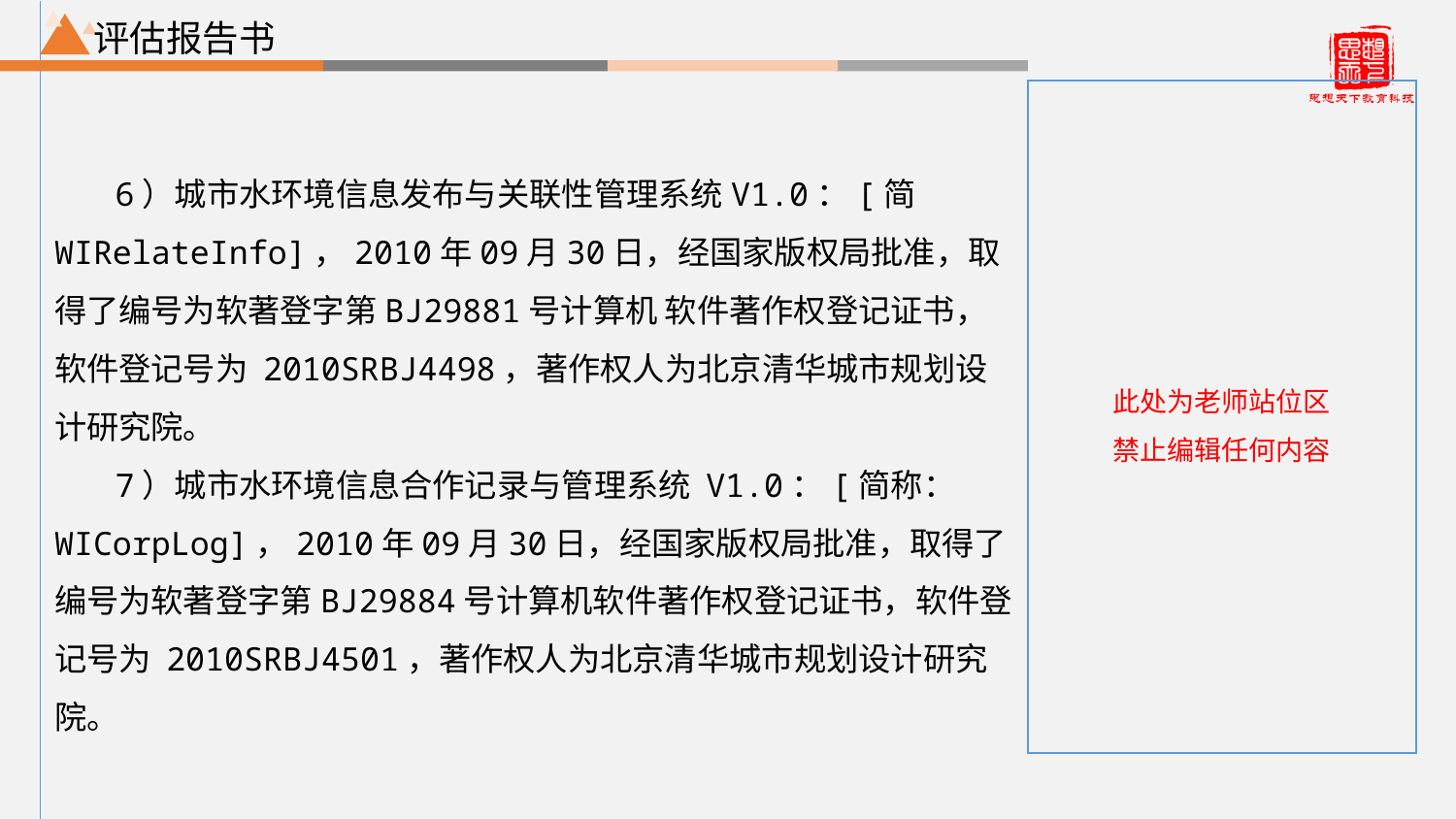

评估报告书
6）城市水环境信息发布与关联性管理系统V1.0：[简WIRelateInfo]，2010年09月30日，经国家版权局批准，取得了编号为软著登字第BJ29881号计算机 软件著作权登记证书，软件登记号为 2010SRBJ4498，著作权人为北京清华城市规划设计研究院。
7）城市水环境信息合作记录与管理系统 V1.0：[简称： WICorpLog]，2010年09月30日，经国家版权局批准，取得了编号为软著登字第BJ29884号计算机软件著作权登记证书，软件登记号为 2010SRBJ4501，著作权人为北京清华城市规划设计研究院。
123